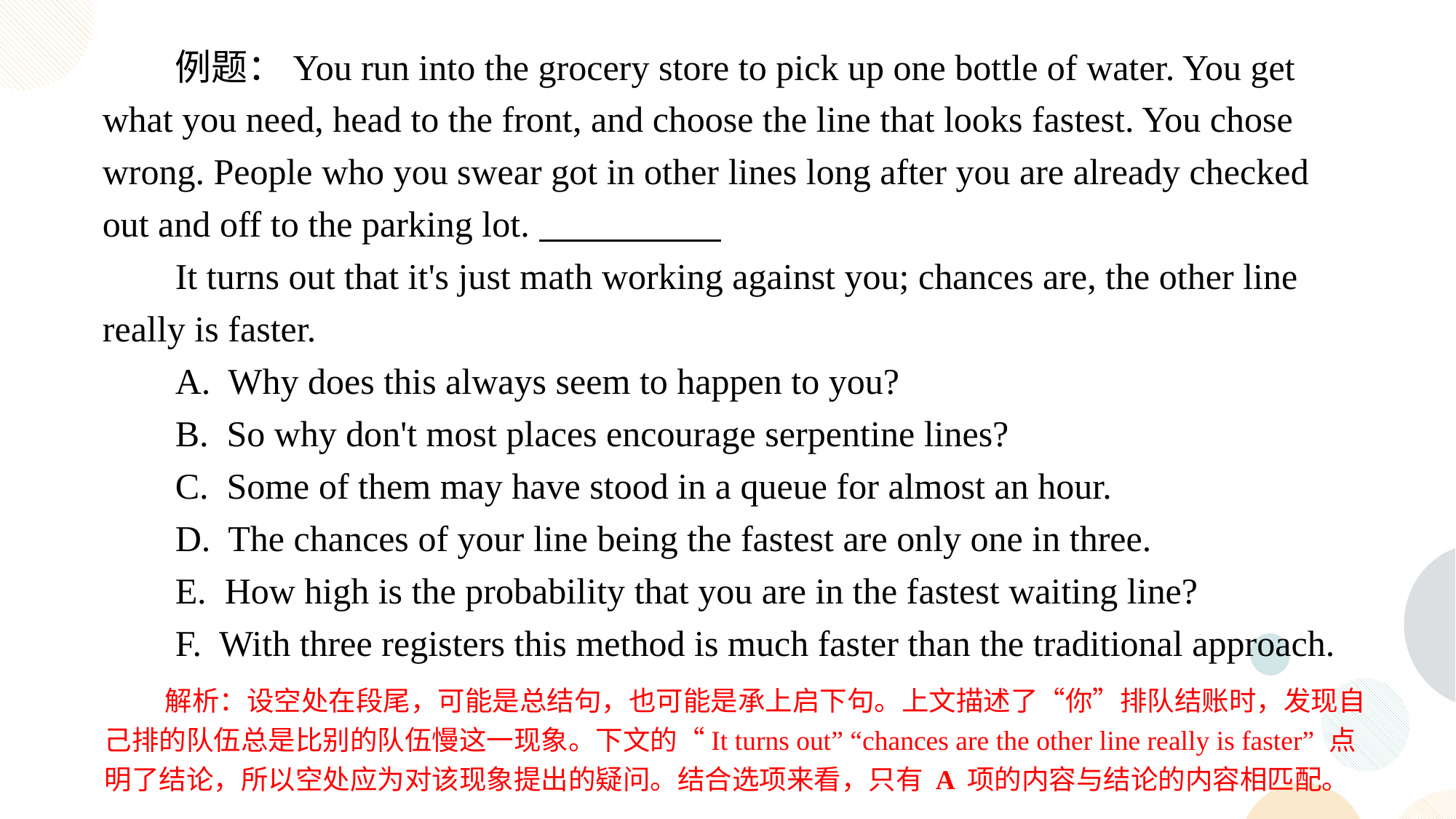

例题：You run into the grocery store to pick up one bottle of water. You get what you need, head to the front, and choose the line that looks fastest. You chose wrong. People who you swear got in other lines long after you are already checked out and off to the parking lot.                     。
It turns out that it's just math working against you; chances are, the other line really is faster.
A.  Why does this always seem to happen to you?
B.  So why don't most places encourage serpentine lines?
C.  Some of them may have stood in a queue for almost an hour.
D.  The chances of your line being the fastest are only one in three.
E.  How high is the probability that you are in the fastest waiting line?
F.  With three registers this method is much faster than the traditional approach.

解析：设空处在段尾，可能是总结句，也可能是承上启下句。上文描述了“你”排队结账时，发现自己排的队伍总是比别的队伍慢这一现象。下文的“It turns out” “chances are the other line really is faster” 点明了结论，所以空处应为对该现象提出的疑问。结合选项来看，只有 A 项的内容与结论的内容相匹配。